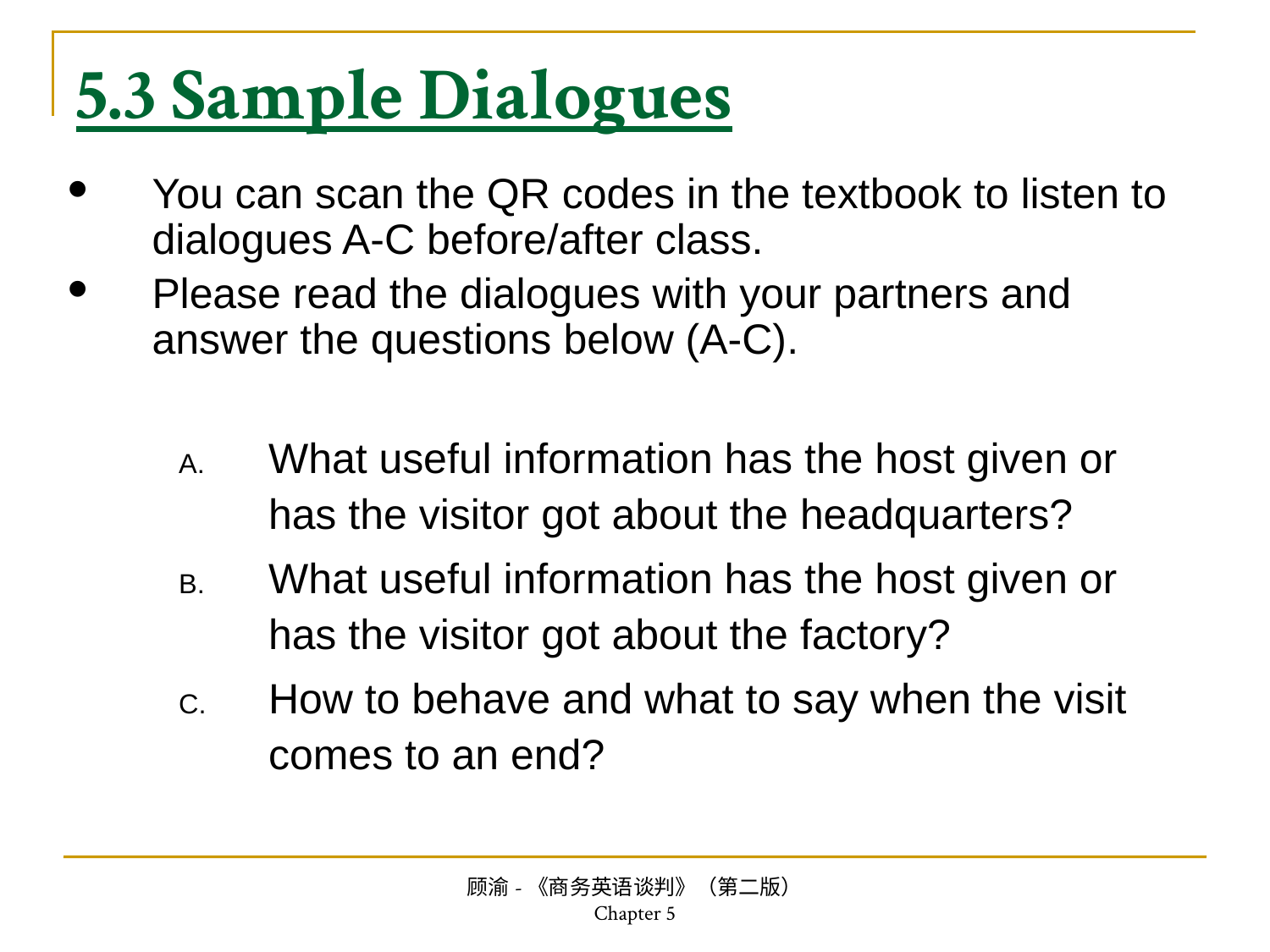

# 5.3 Sample Dialogues
You can scan the QR codes in the textbook to listen to dialogues A-C before/after class.
Please read the dialogues with your partners and answer the questions below (A-C).

What useful information has the host given or has the visitor got about the headquarters?
What useful information has the host given or has the visitor got about the factory?
How to behave and what to say when the visit comes to an end?

16
顾渝-《商务英语谈判》（第二版） Chapter 5